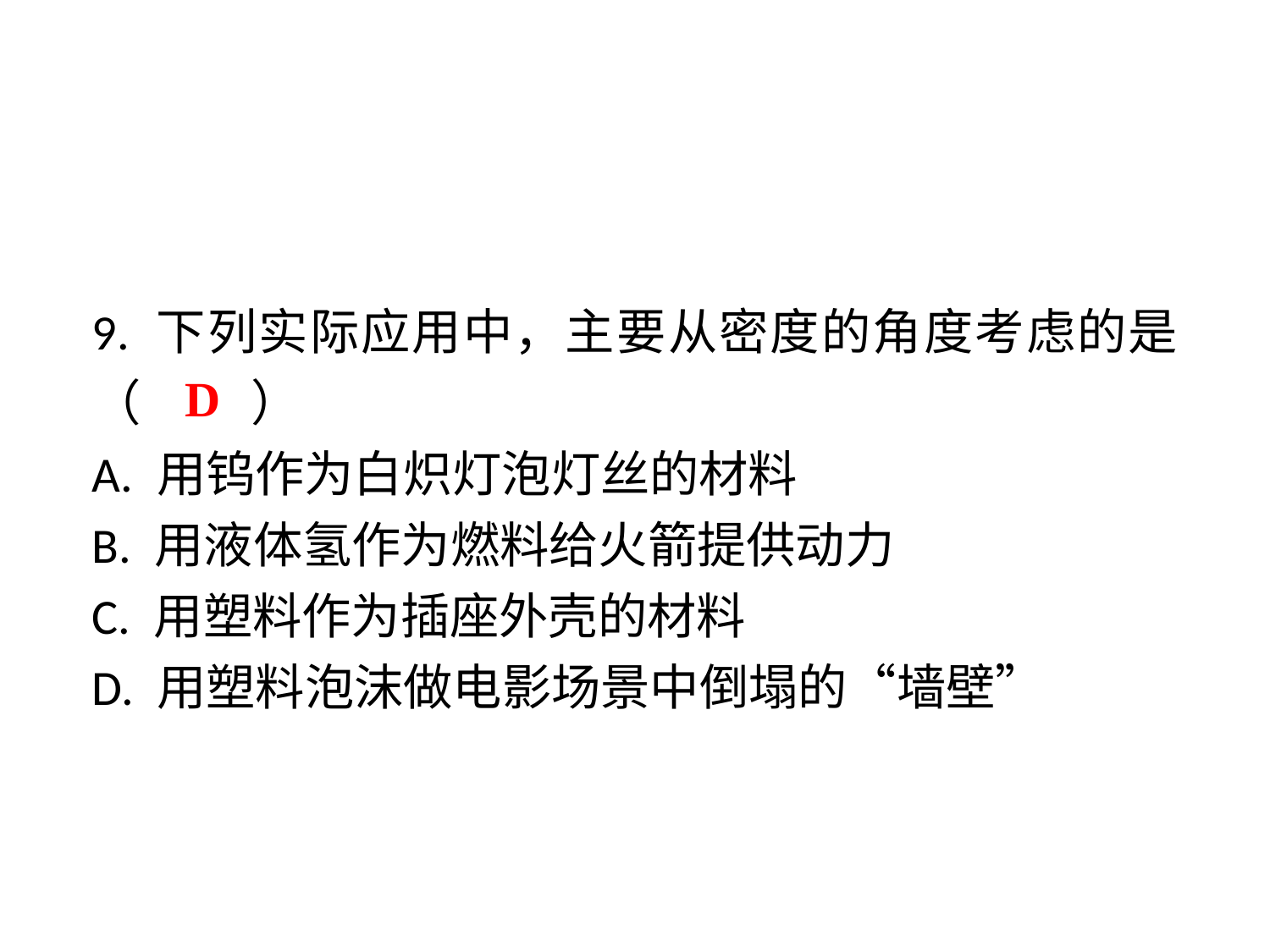

9. 下列实际应用中，主要从密度的角度考虑的是（ 　　）
A. 用钨作为白炽灯泡灯丝的材料
B. 用液体氢作为燃料给火箭提供动力
C. 用塑料作为插座外壳的材料
D. 用塑料泡沫做电影场景中倒塌的“墙壁”
 D